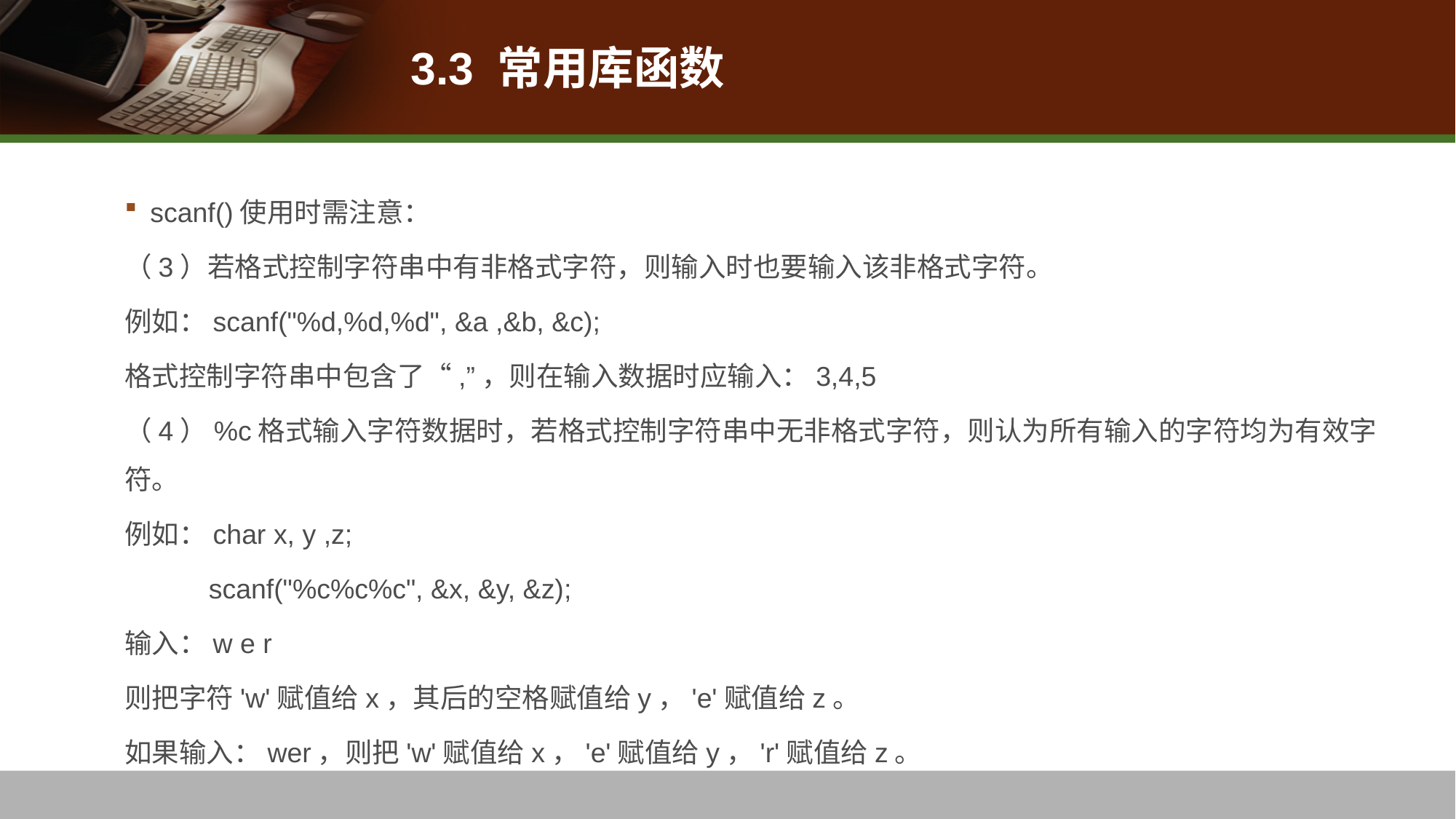

# 3.3 常用库函数
scanf()使用时需注意：
（3）若格式控制字符串中有非格式字符，则输入时也要输入该非格式字符。
例如：scanf("%d,%d,%d", &a ,&b, &c);
格式控制字符串中包含了“,”，则在输入数据时应输入：3,4,5
（4）%c格式输入字符数据时，若格式控制字符串中无非格式字符，则认为所有输入的字符均为有效字符。
例如：char x, y ,z;
           scanf("%c%c%c", &x, &y, &z);
输入：w e r
则把字符'w'赋值给x，其后的空格赋值给y，'e'赋值给z。
如果输入：wer，则把'w'赋值给x，'e'赋值给y，'r'赋值给z。